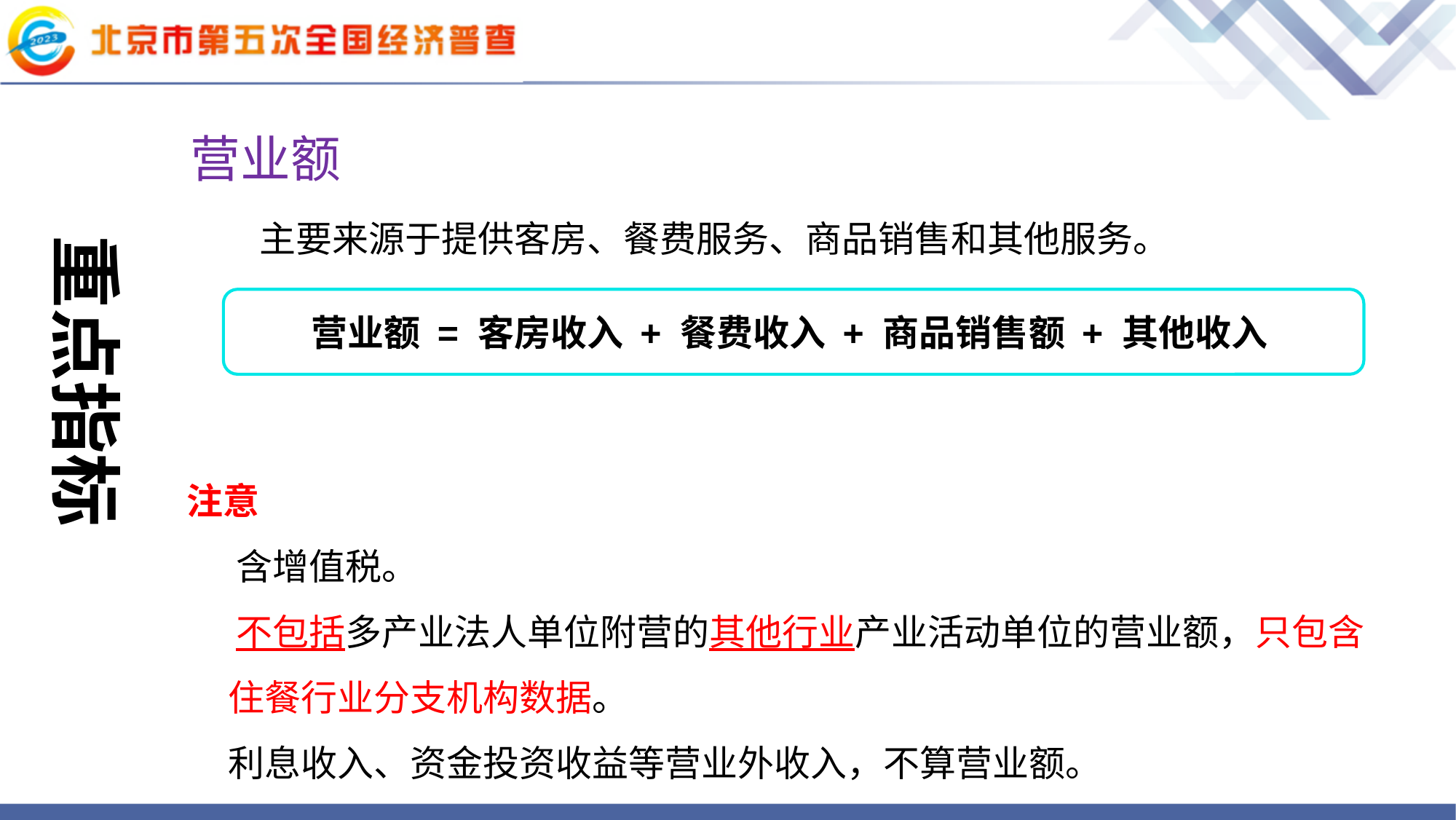

营业额
收入主要来源于提供客房、餐费服务、商品销售和其他服务。

注意
1. 含增值税。
2. 不包括多产业法人单位附营的其他行业产业活动单位的营业额，只包含
    住餐行业分支机构数据。
    利息收入、资金投资收益等营业外收入，不算营业额。

重点指标
营业额 = 客房收入 + 餐费收入 + 商品销售额 + 其他收入